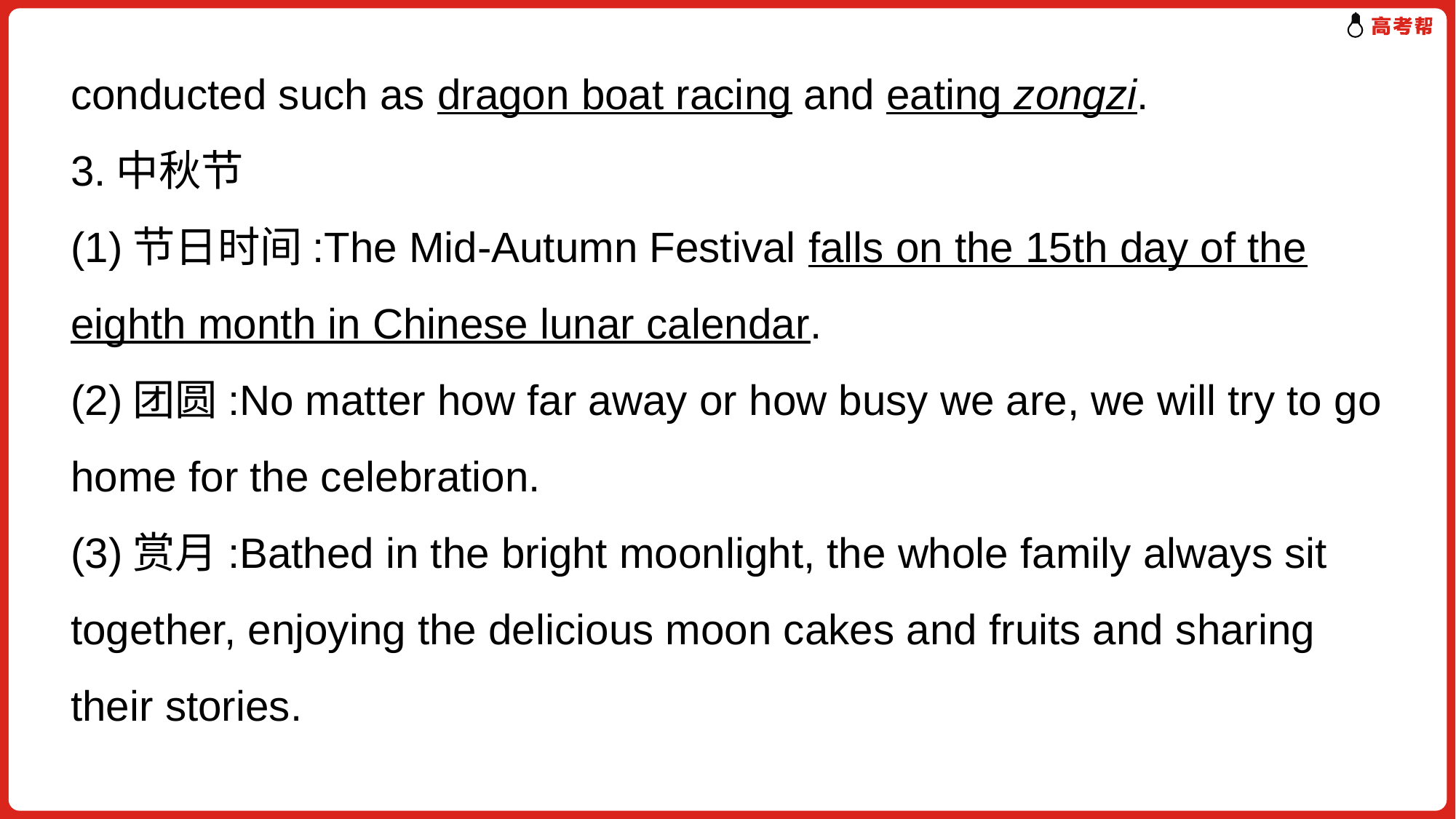

conducted such as dragon boat racing and eating zongzi.
3.中秋节
(1)节日时间:The Mid-Autumn Festival falls on the 15th day of the eighth month in Chinese lunar calendar.
(2)团圆:No matter how far away or how busy we are, we will try to go home for the celebration.
(3)赏月:Bathed in the bright moonlight, the whole family always sit together, enjoying the delicious moon cakes and fruits and sharing their stories.